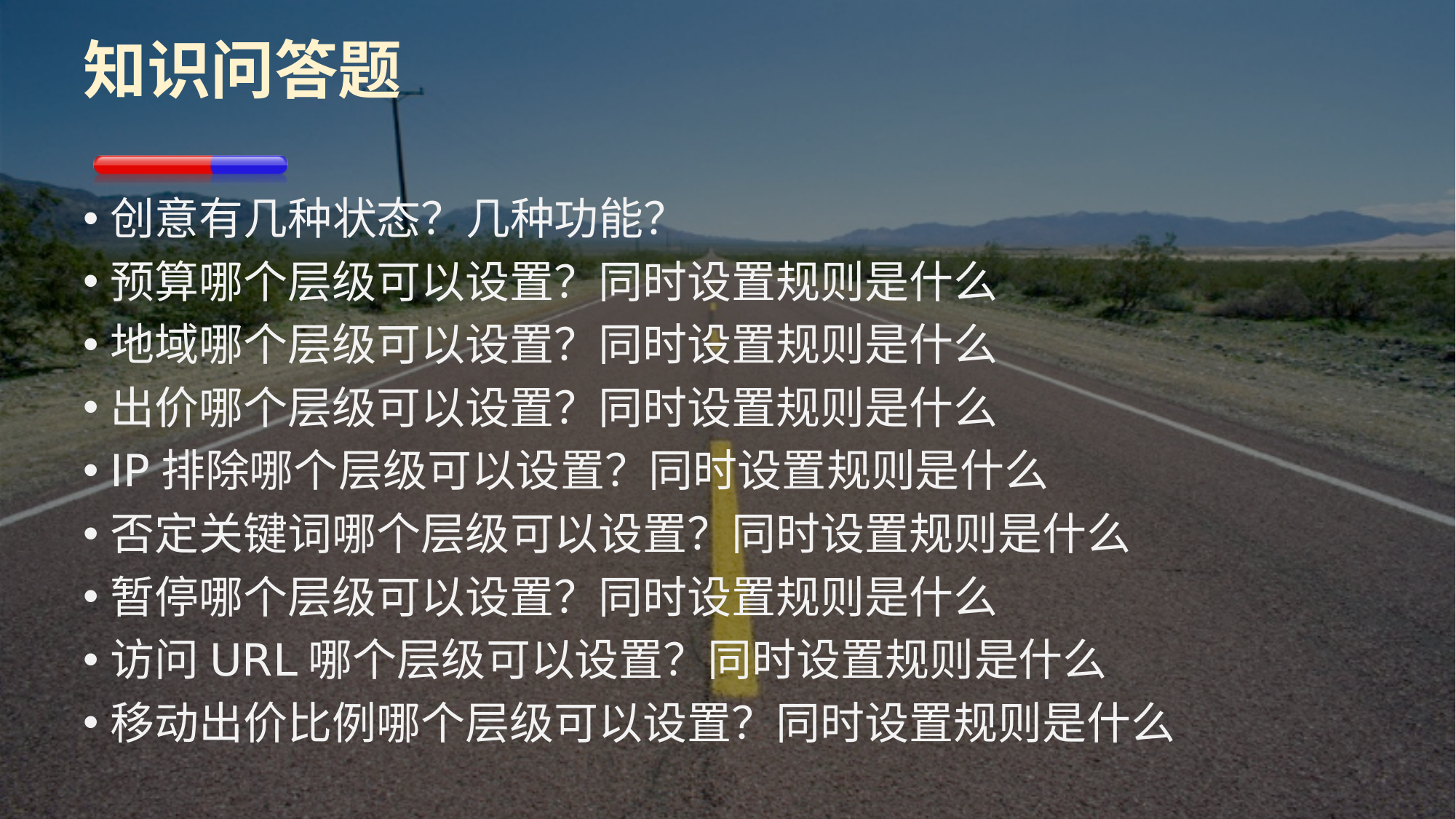

# 知识问答题
创意有几种状态？几种功能？
预算哪个层级可以设置？同时设置规则是什么
地域哪个层级可以设置？同时设置规则是什么
出价哪个层级可以设置？同时设置规则是什么
IP排除哪个层级可以设置？同时设置规则是什么
否定关键词哪个层级可以设置？同时设置规则是什么
暂停哪个层级可以设置？同时设置规则是什么
访问URL哪个层级可以设置？同时设置规则是什么
移动出价比例哪个层级可以设置？同时设置规则是什么